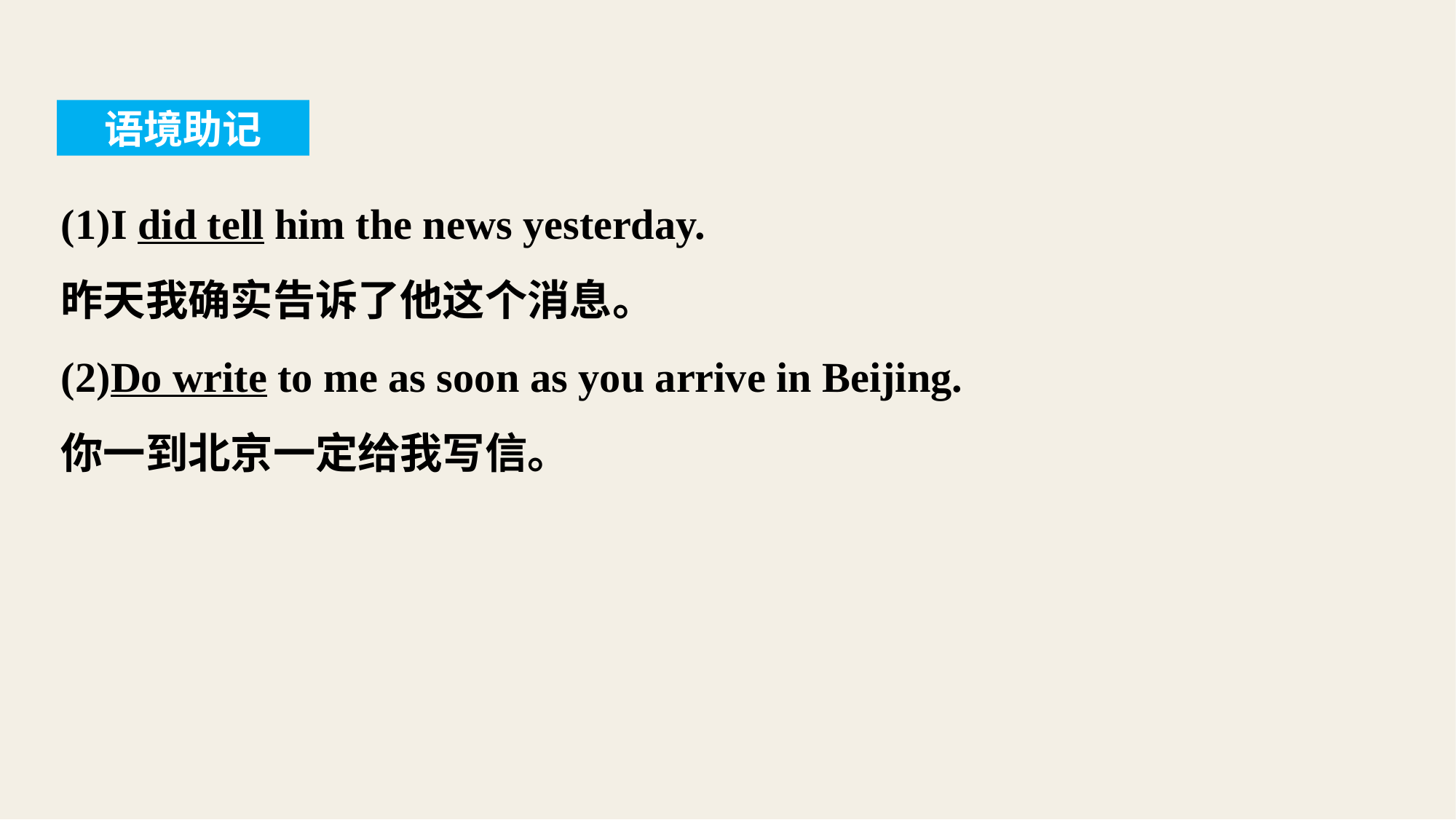

语境助记
(1)I did tell him the news yesterday.
昨天我确实告诉了他这个消息。
(2)Do write to me as soon as you arrive in Beijing.
你一到北京一定给我写信。